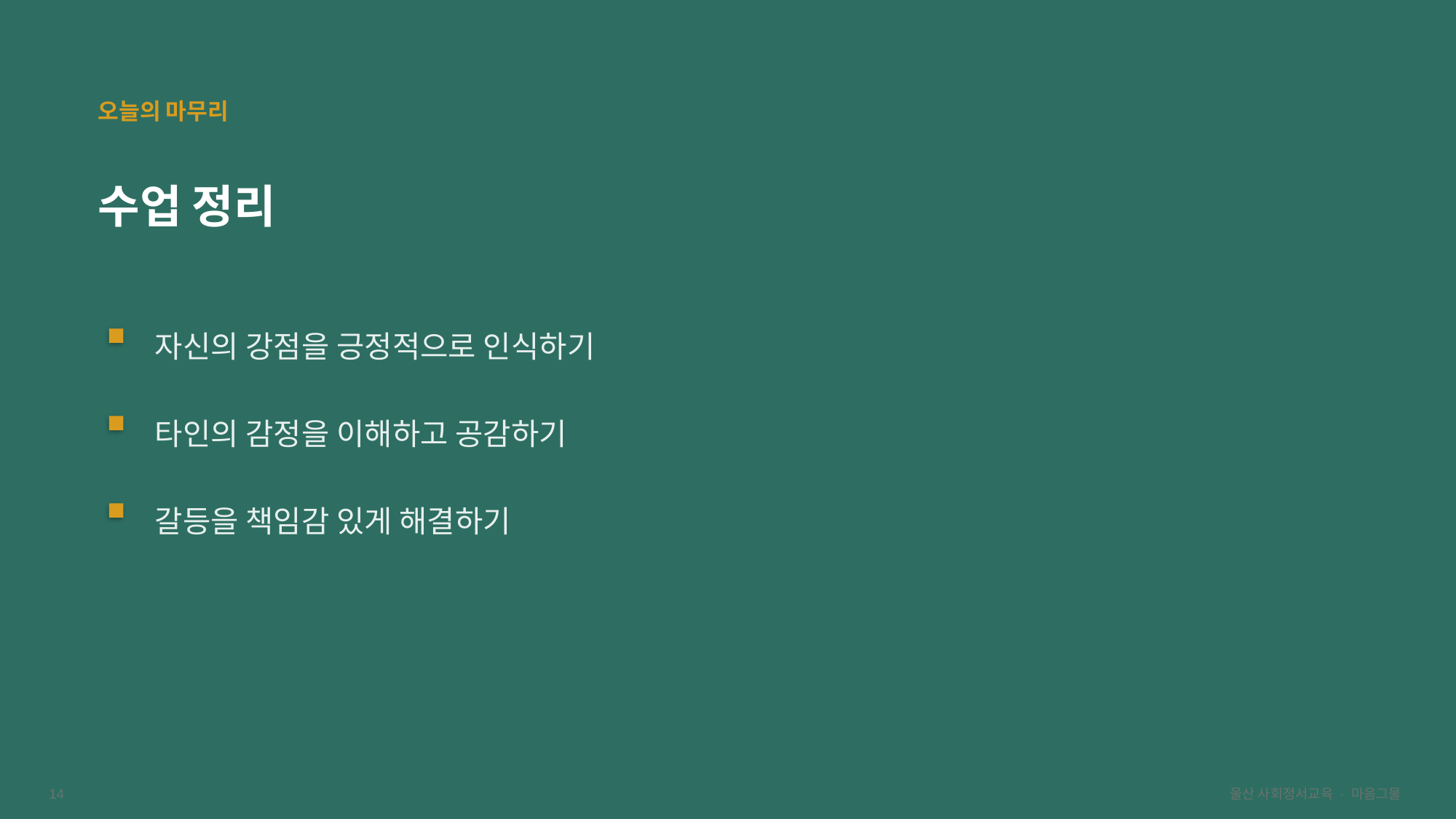

오늘의 마무리
수업 정리
자신의 강점을 긍정적으로 인식하기

타인의 감정을 이해하고 공감하기

갈등을 책임감 있게 해결하기

14
울산 사회정서교육 · 마음그물